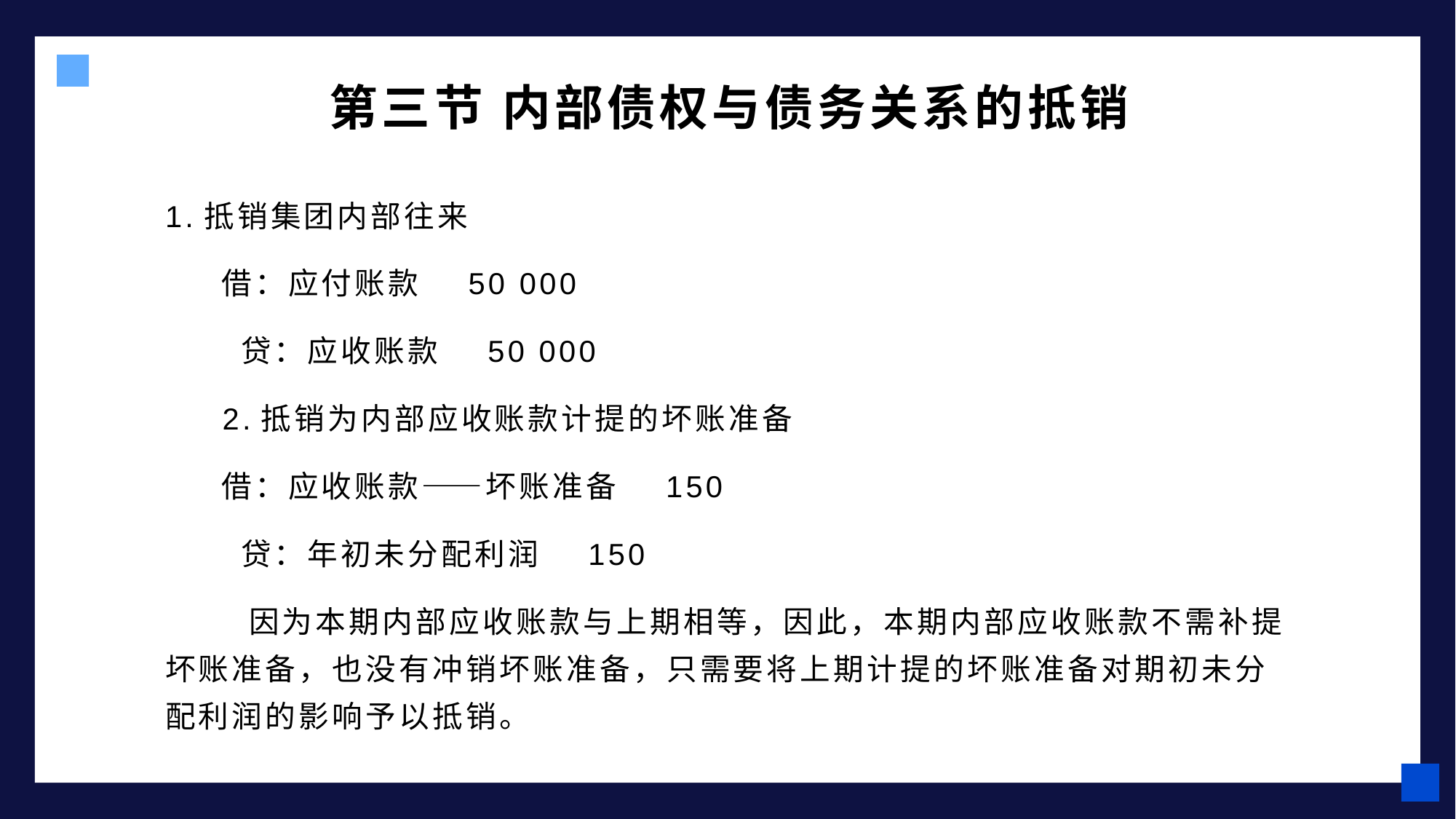

第三节 内部债权与债务关系的抵销
1.抵销集团内部往来
     借：应付账款    50 000
       贷：应收账款    50 000
     2.抵销为内部应收账款计提的坏账准备
     借：应收账款——坏账准备    150
       贷：年初未分配利润    150
 因为本期内部应收账款与上期相等，因此，本期内部应收账款不需补提坏账准备，也没有冲销坏账准备，只需要将上期计提的坏账准备对期初未分配利润的影响予以抵销。